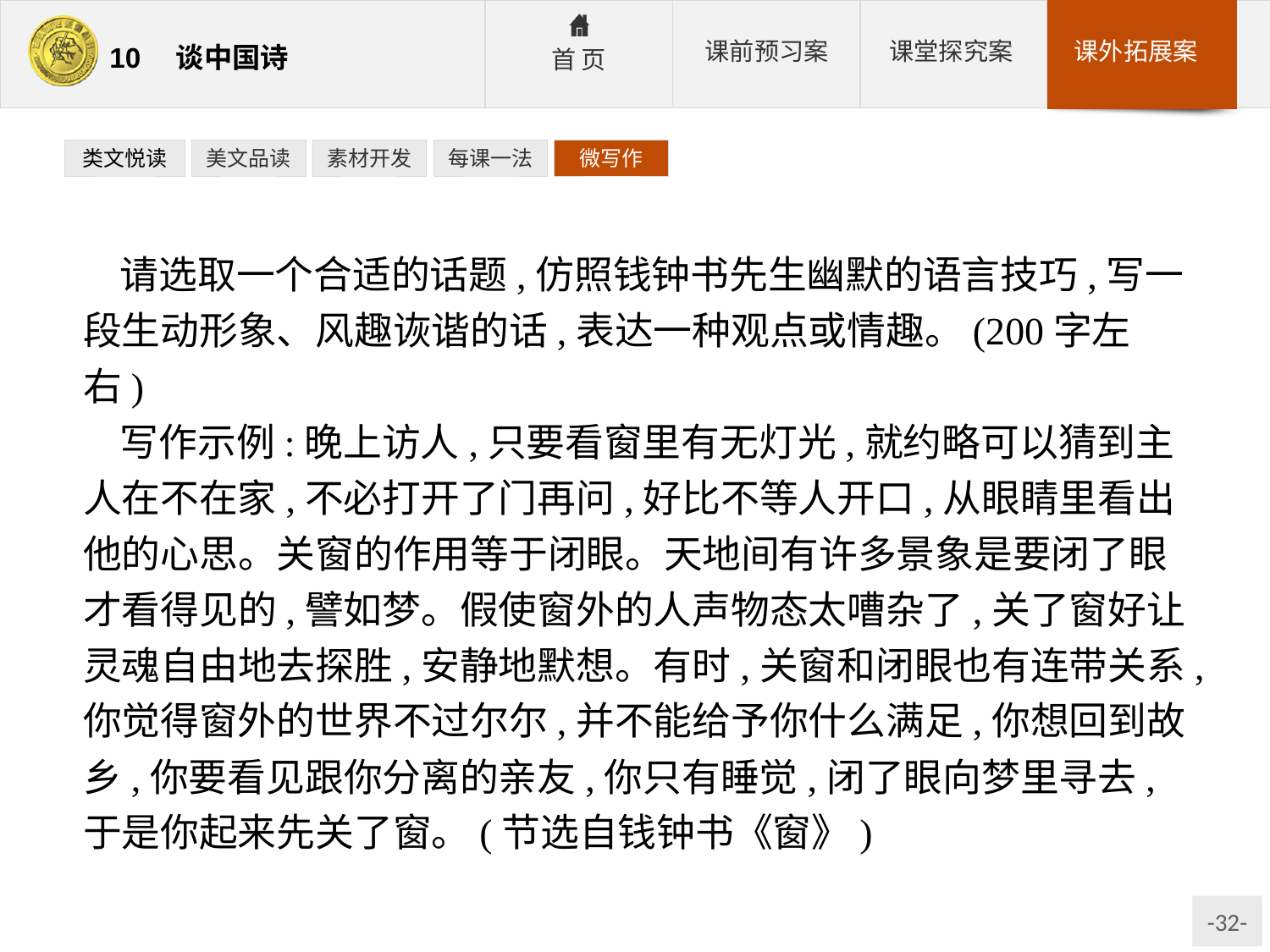

类文悦读
美文品读
素材开发
每课一法
微写作
请选取一个合适的话题,仿照钱钟书先生幽默的语言技巧,写一段生动形象、风趣诙谐的话,表达一种观点或情趣。(200字左右)
写作示例:晚上访人,只要看窗里有无灯光,就约略可以猜到主人在不在家,不必打开了门再问,好比不等人开口,从眼睛里看出他的心思。关窗的作用等于闭眼。天地间有许多景象是要闭了眼才看得见的,譬如梦。假使窗外的人声物态太嘈杂了,关了窗好让灵魂自由地去探胜,安静地默想。有时,关窗和闭眼也有连带关系,你觉得窗外的世界不过尔尔,并不能给予你什么满足,你想回到故乡,你要看见跟你分离的亲友,你只有睡觉,闭了眼向梦里寻去,于是你起来先关了窗。(节选自钱钟书《窗》)